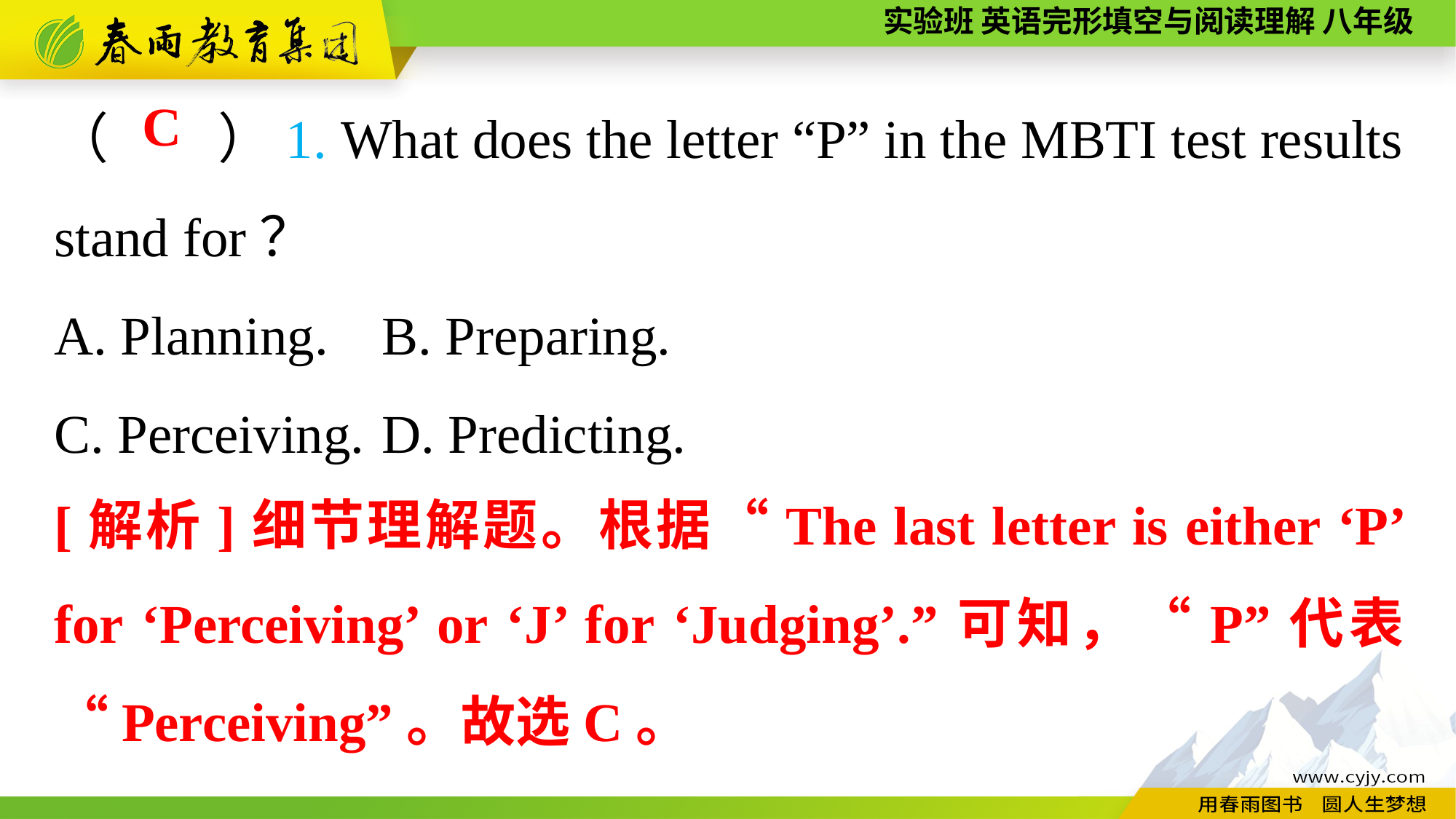

（　　）1. What does the letter “P” in the MBTI test results stand for？
A. Planning.	B. Preparing.
C. Perceiving.	D. Predicting.
C
[解析]细节理解题。根据“The last letter is either ‘P’ for ‘Perceiving’ or ‘J’ for ‘Judging’.”可知，“P”代表“Perceiving”。故选C。